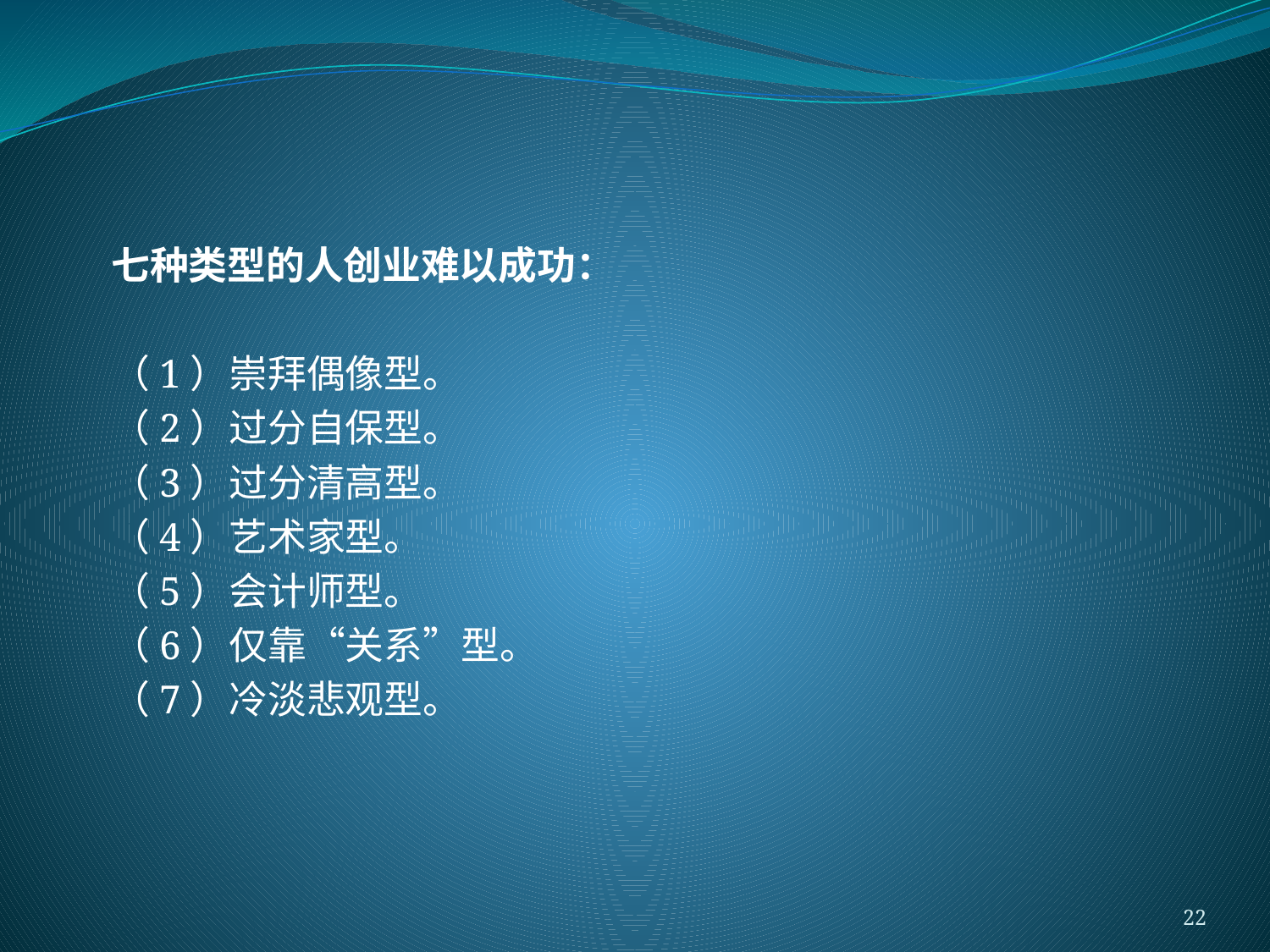

七种类型的人创业难以成功：

（1）崇拜偶像型。
（2）过分自保型。
（3）过分清高型。
（4）艺术家型。
（5）会计师型。
（6）仅靠“关系”型。
（7）冷淡悲观型。

#

22